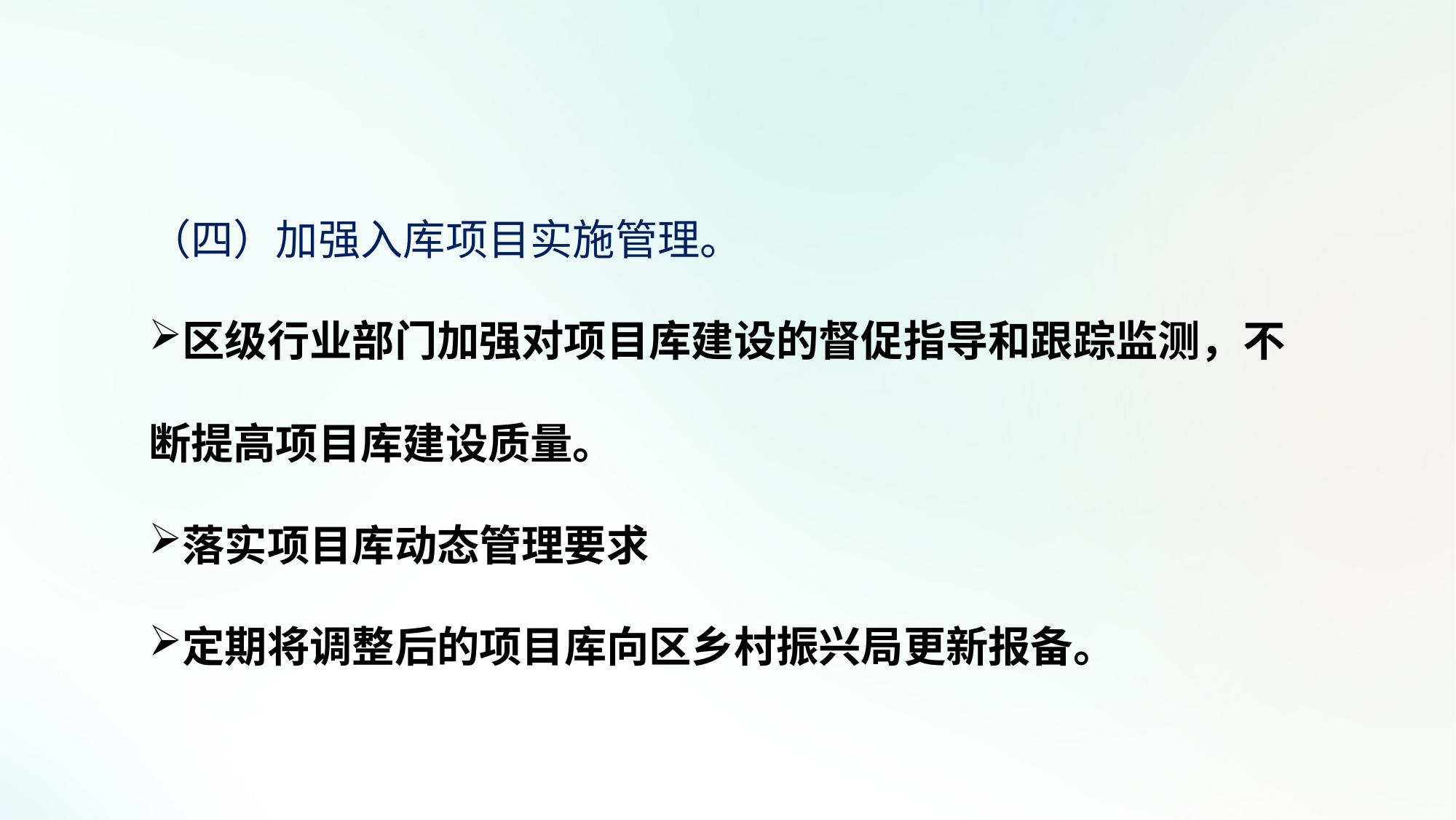

（四）加强入库项目实施管理。
区级行业部门加强对项目库建设的督促指导和跟踪监测，不断提高项目库建设质量。
落实项目库动态管理要求
定期将调整后的项目库向区乡村振兴局更新报备。